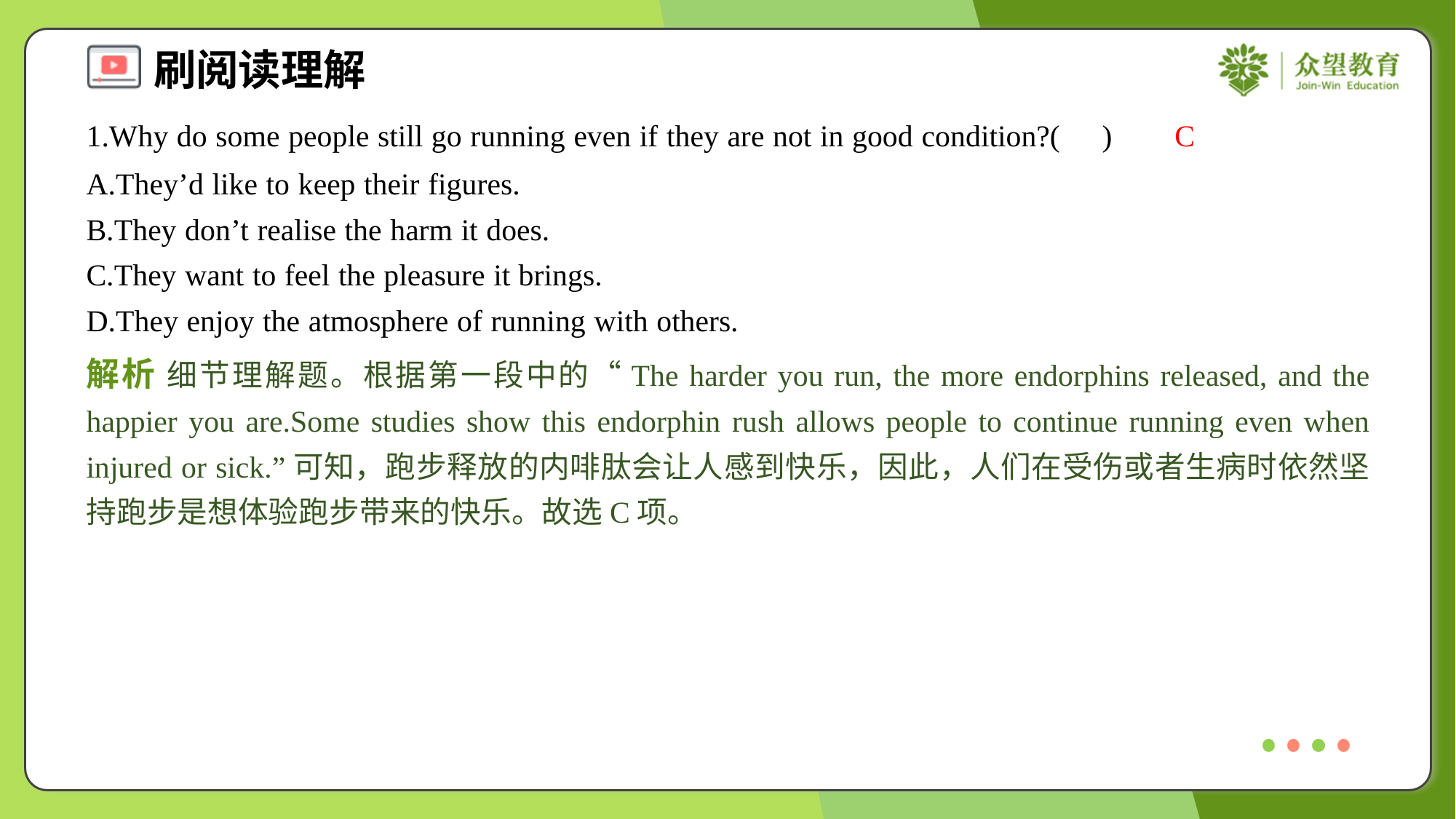

1.Why do some people still go running even if they are not in good condition?(     )
C
A.They’d like to keep their figures.
B.They don’t realise the harm it does.
C.They want to feel the pleasure it brings.
D.They enjoy the atmosphere of running with others.
解析 细节理解题。根据第一段中的“The harder you run, the more endorphins released, and the happier you are.Some studies show this endorphin rush allows people to continue running even when injured or sick.”可知，跑步释放的内啡肽会让人感到快乐，因此，人们在受伤或者生病时依然坚持跑步是想体验跑步带来的快乐。故选C项。